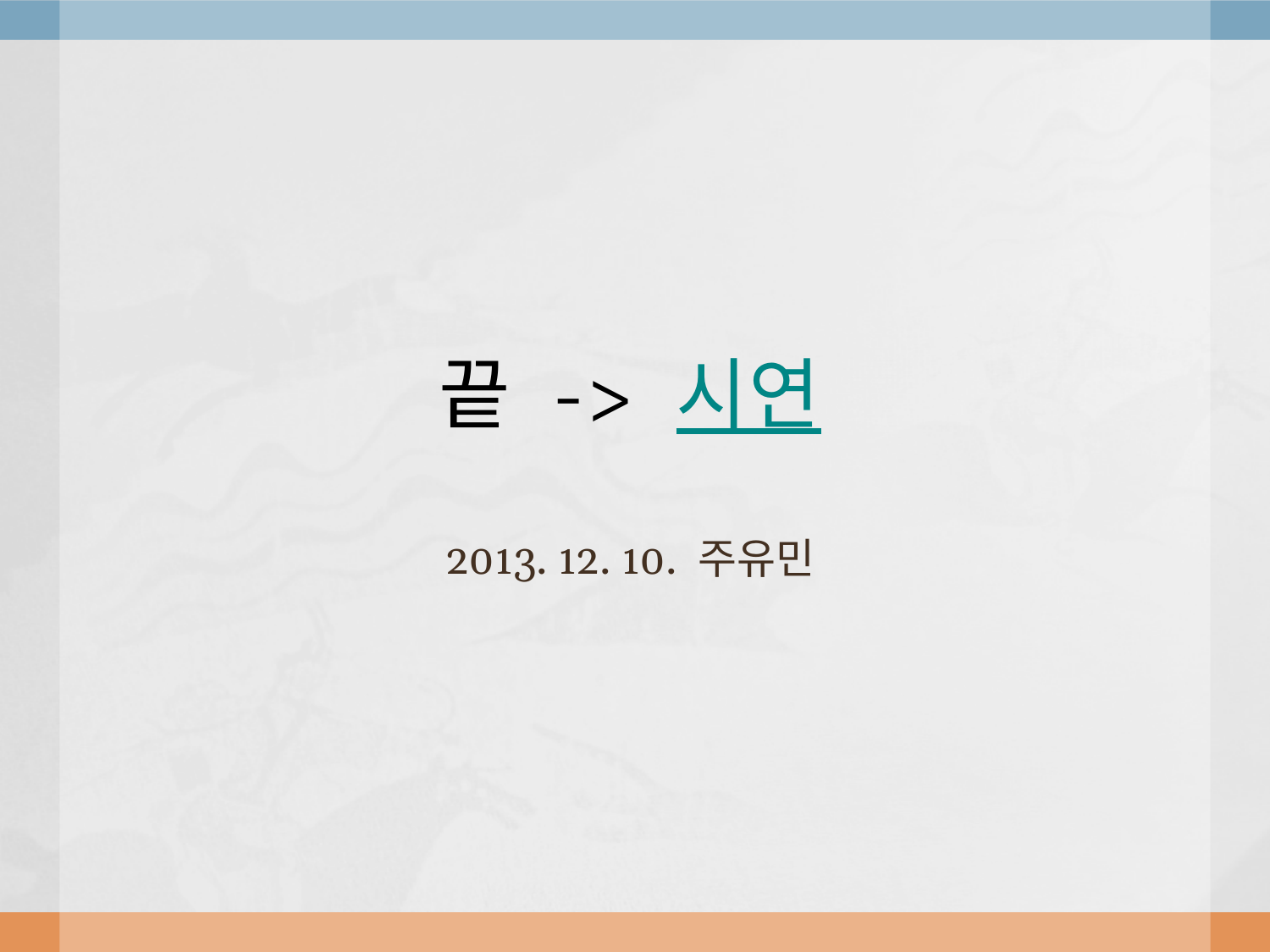

# 끝 -> 시연
2013. 12. 10. 주유민